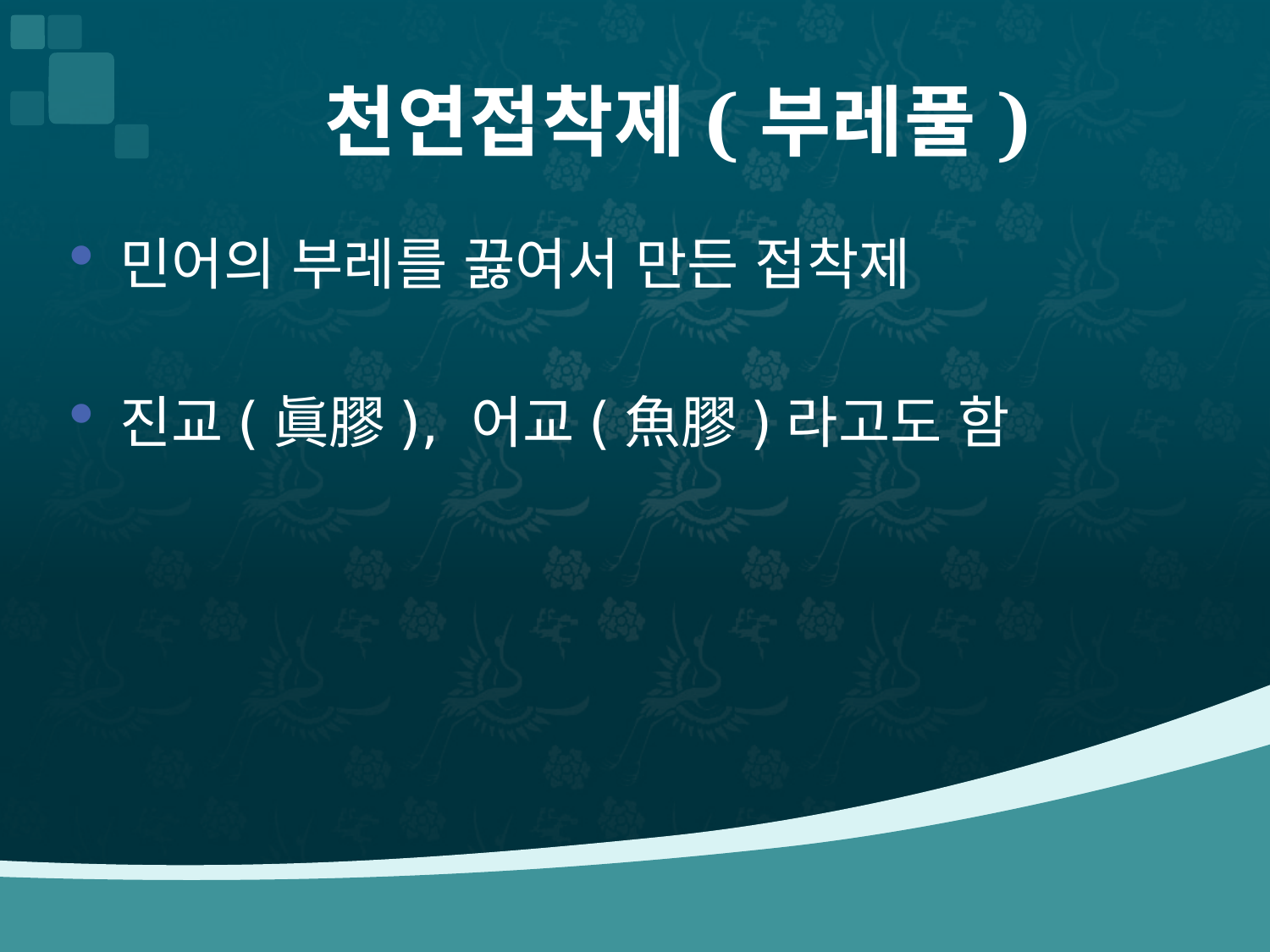

# 천연접착제(부레풀)
민어의 부레를 끓여서 만든 접착제

진교(眞膠), 어교(魚膠)라고도 함